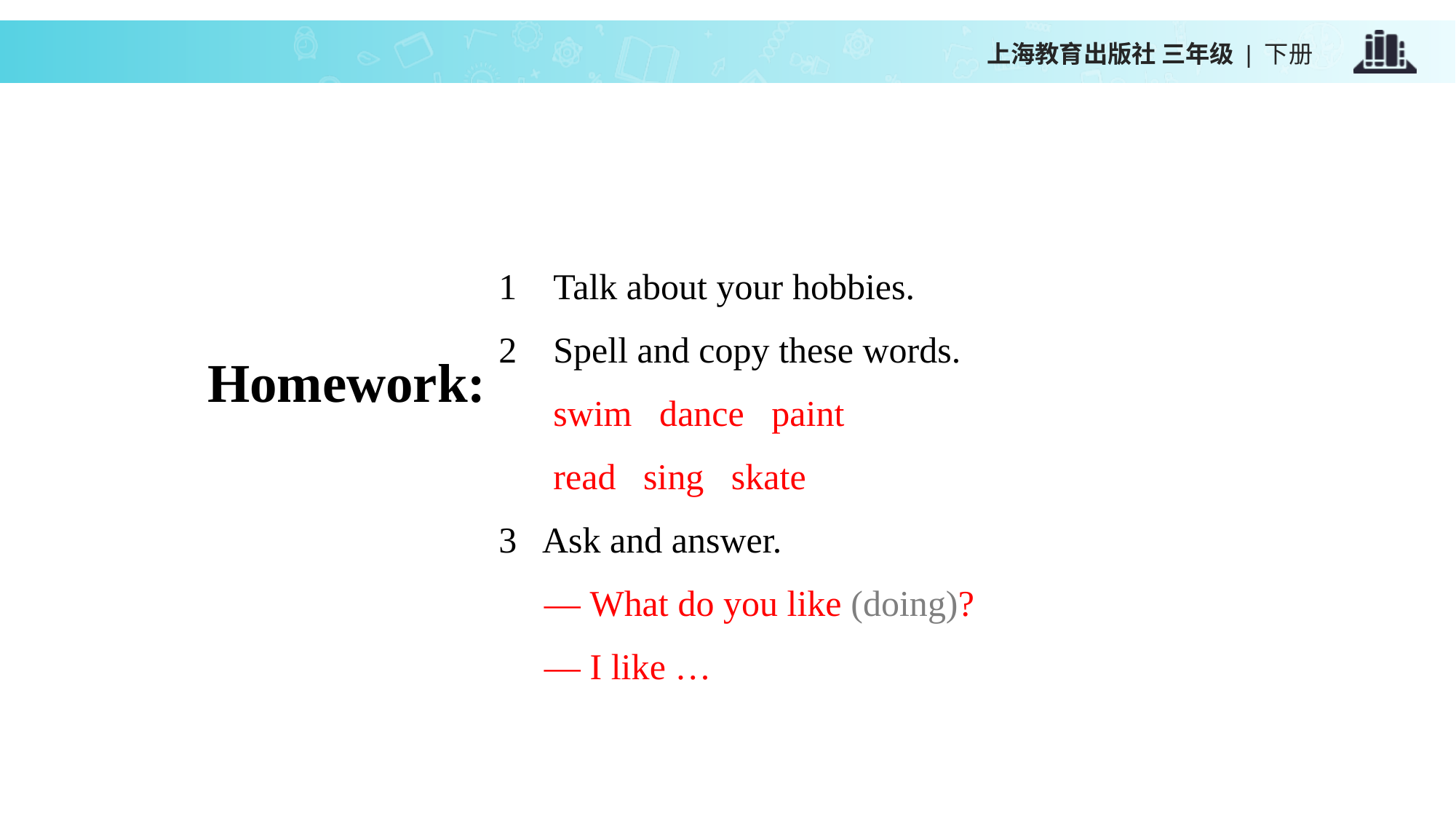

上海教育出版社 三年级 | 下册
Talk about your hobbies.
Spell and copy these words.
      swim   dance   paint
      read   sing   skate
3   Ask and answer.
     — What do you like (doing)?
     — I like …
Homework: